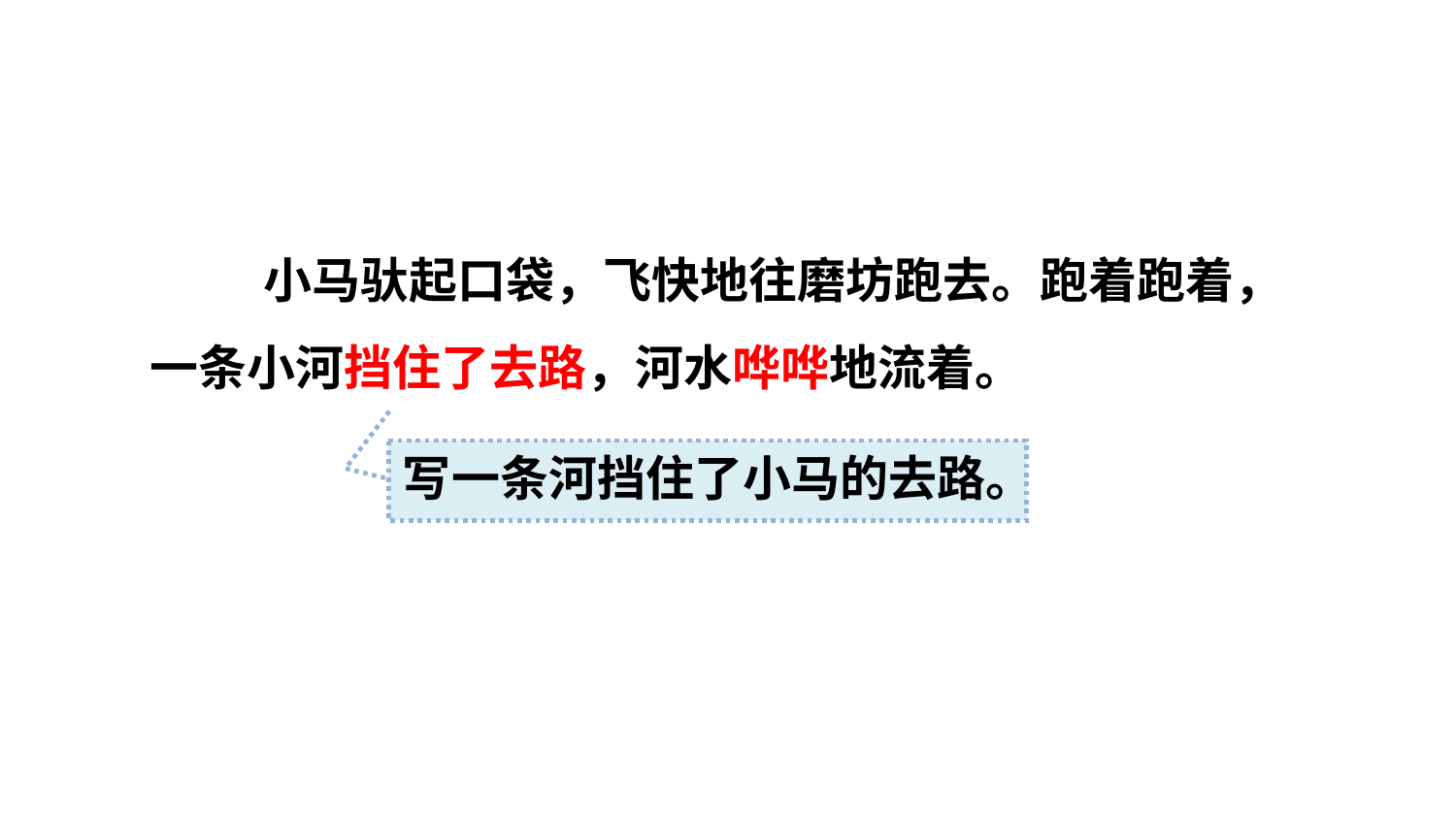

小马驮起口袋，飞快地往磨坊跑去。跑着跑着，一条小河挡住了去路，河水哗哗地流着。
写一条河挡住了小马的去路。